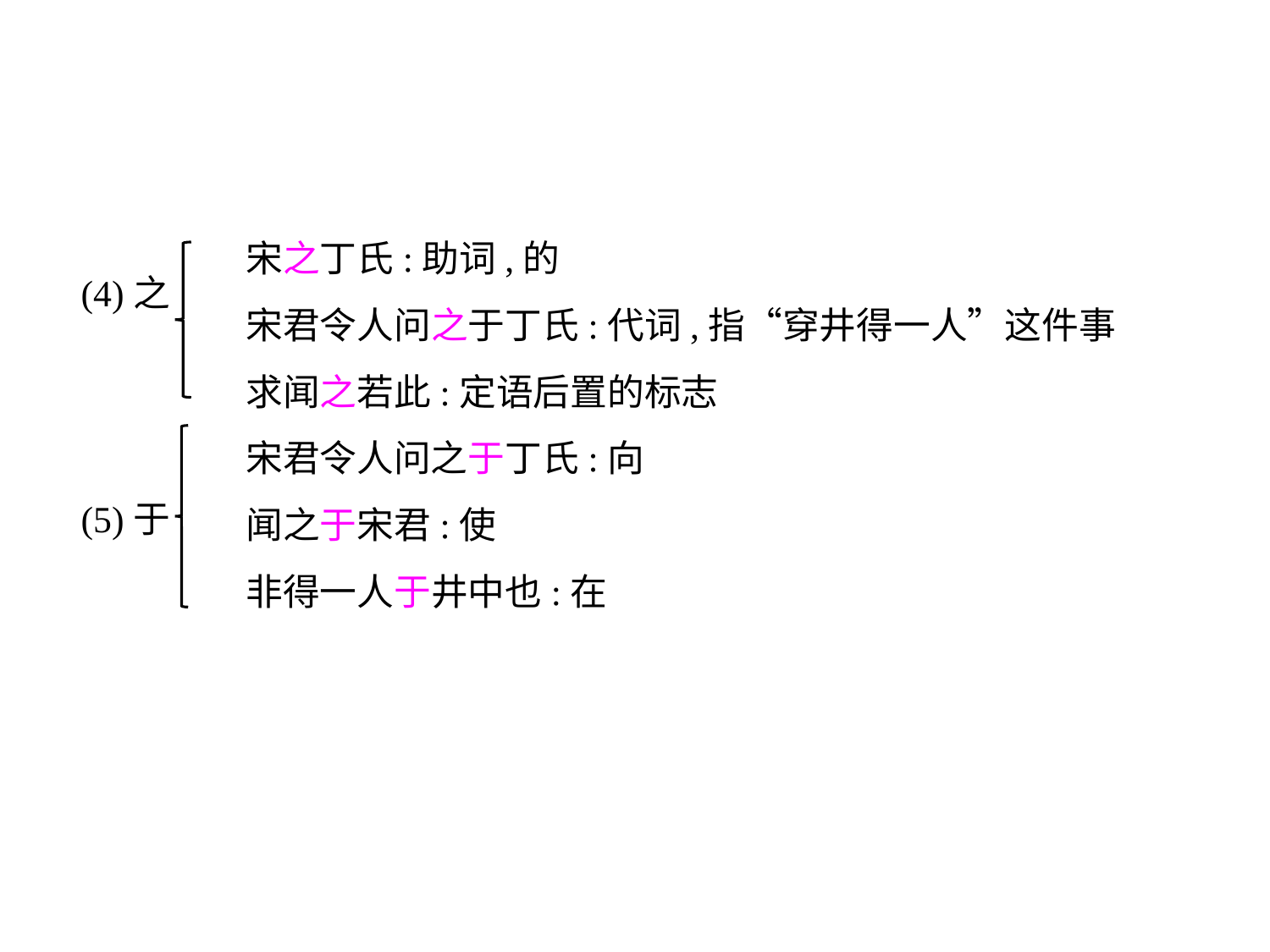

宋之丁氏:助词,的
	   宋君令人问之于丁氏:代词,指“穿井得一人”这件事
	   求闻之若此:定语后置的标志
	   宋君令人问之于丁氏:向
	   闻之于宋君:使
	   非得一人于井中也:在

(4)之

(5)于